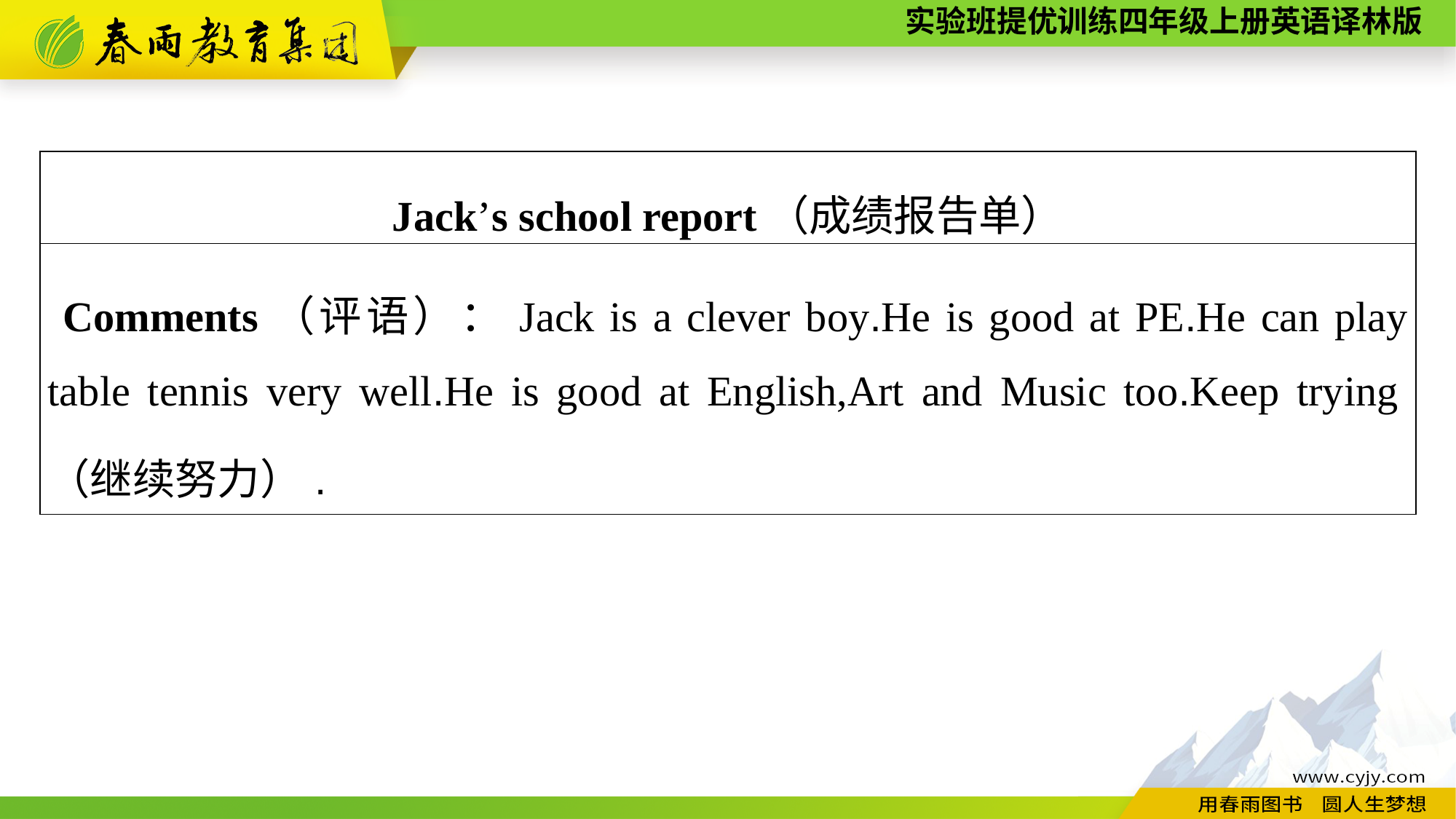

| Jack’s school report（成绩报告单） |
| --- |
| Comments（评语）：Jack is a clever boy.He is good at PE.He can play table tennis very well.He is good at English,Art and Music too.Keep trying（继续努力）. |